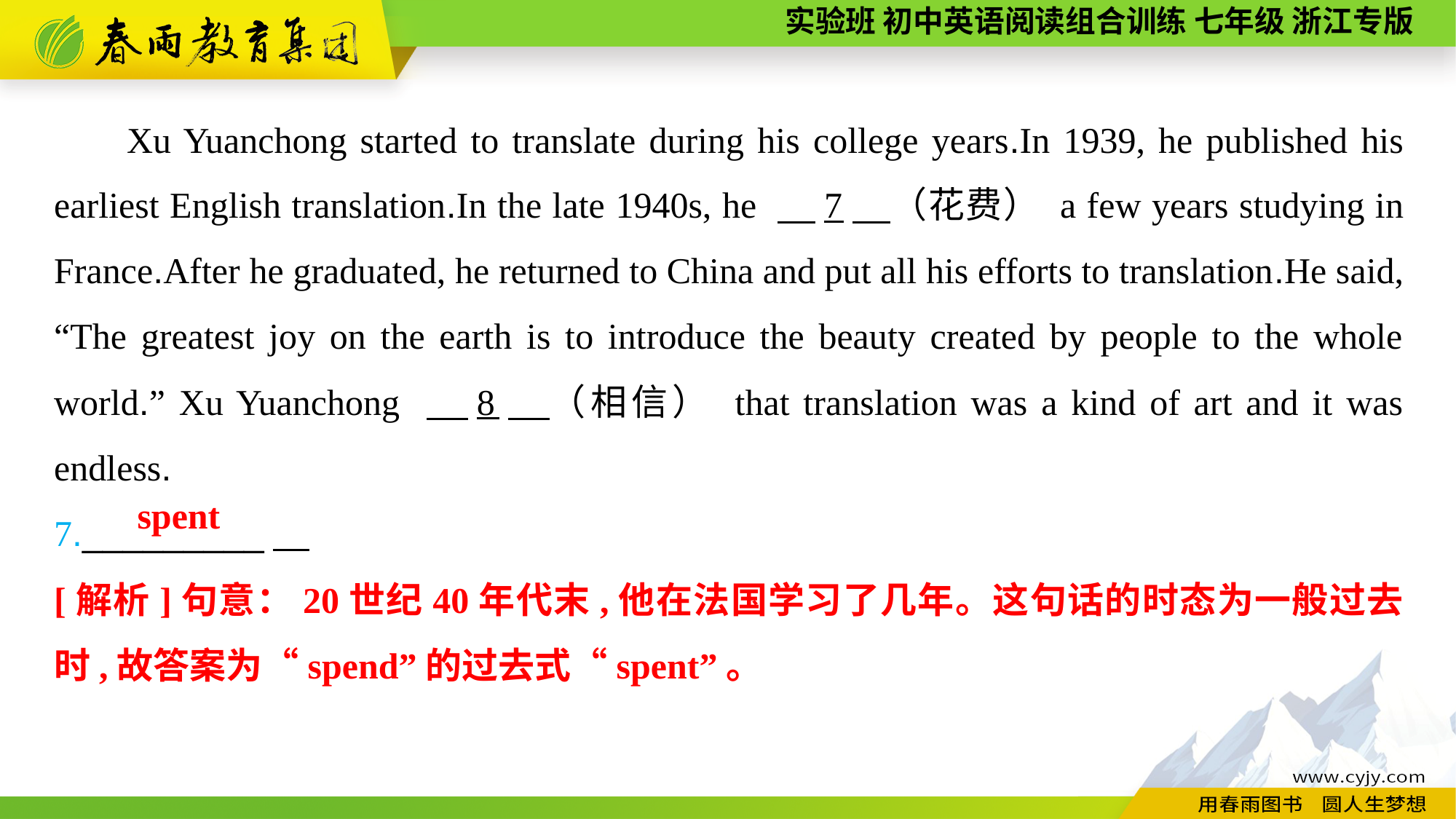

Xu Yuanchong started to translate during his college years.In 1939, he published his earliest English translation.In the late 1940s, he 　7　（花费） a few years studying in France.After he graduated, he returned to China and put all his efforts to translation.He said, “The greatest joy on the earth is to introduce the beauty created by people to the whole world.” Xu Yuanchong 　8　（相信） that translation was a kind of art and it was endless.
7._________
spent
[解析]句意：20世纪40年代末,他在法国学习了几年。这句话的时态为一般过去时,故答案为“spend”的过去式“spent”。